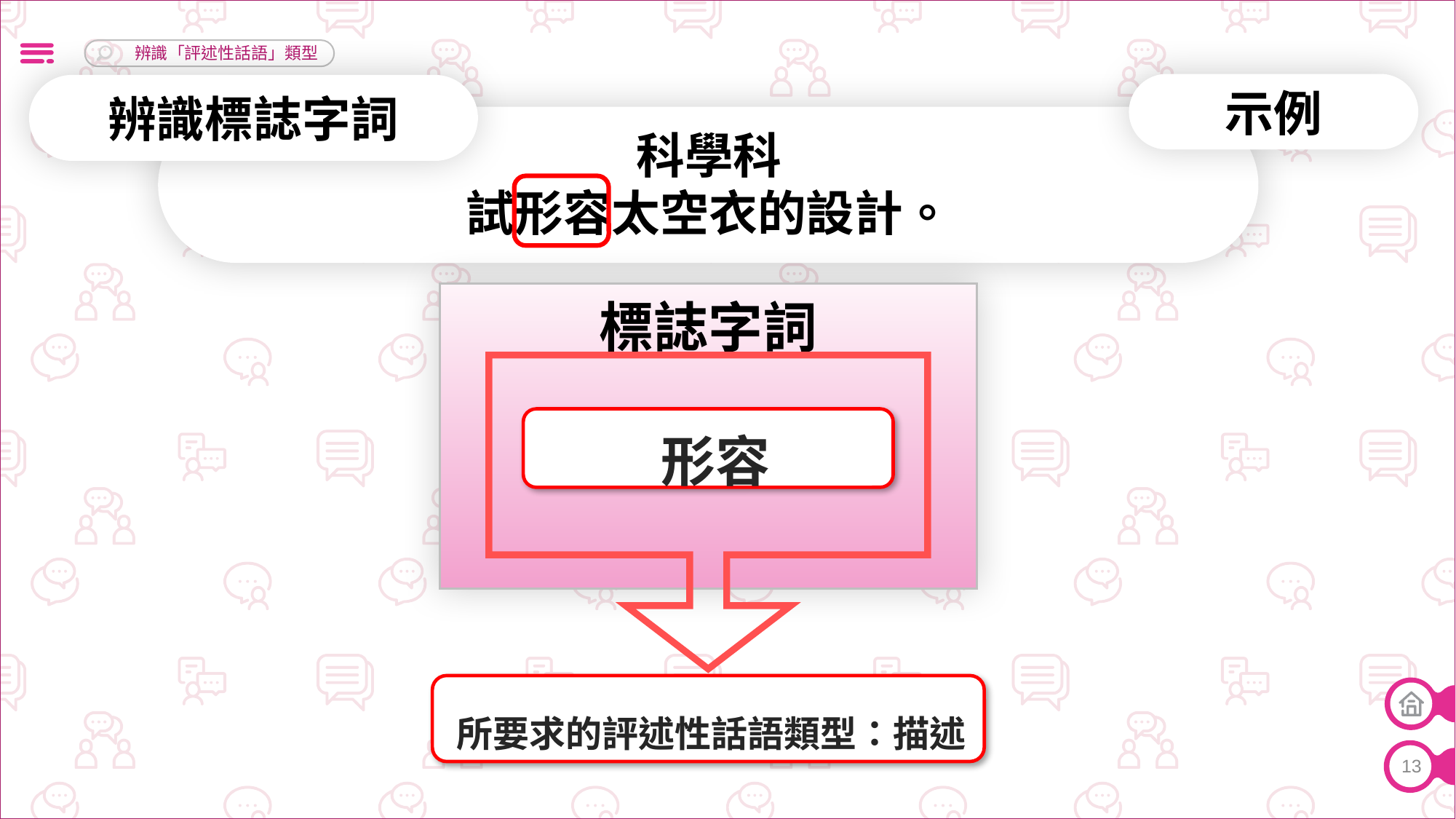

示例
辨識標誌字詞

科學科
試形容太空衣的設計。

標誌字詞

形容

所要求的評述性話語類型：描述
13